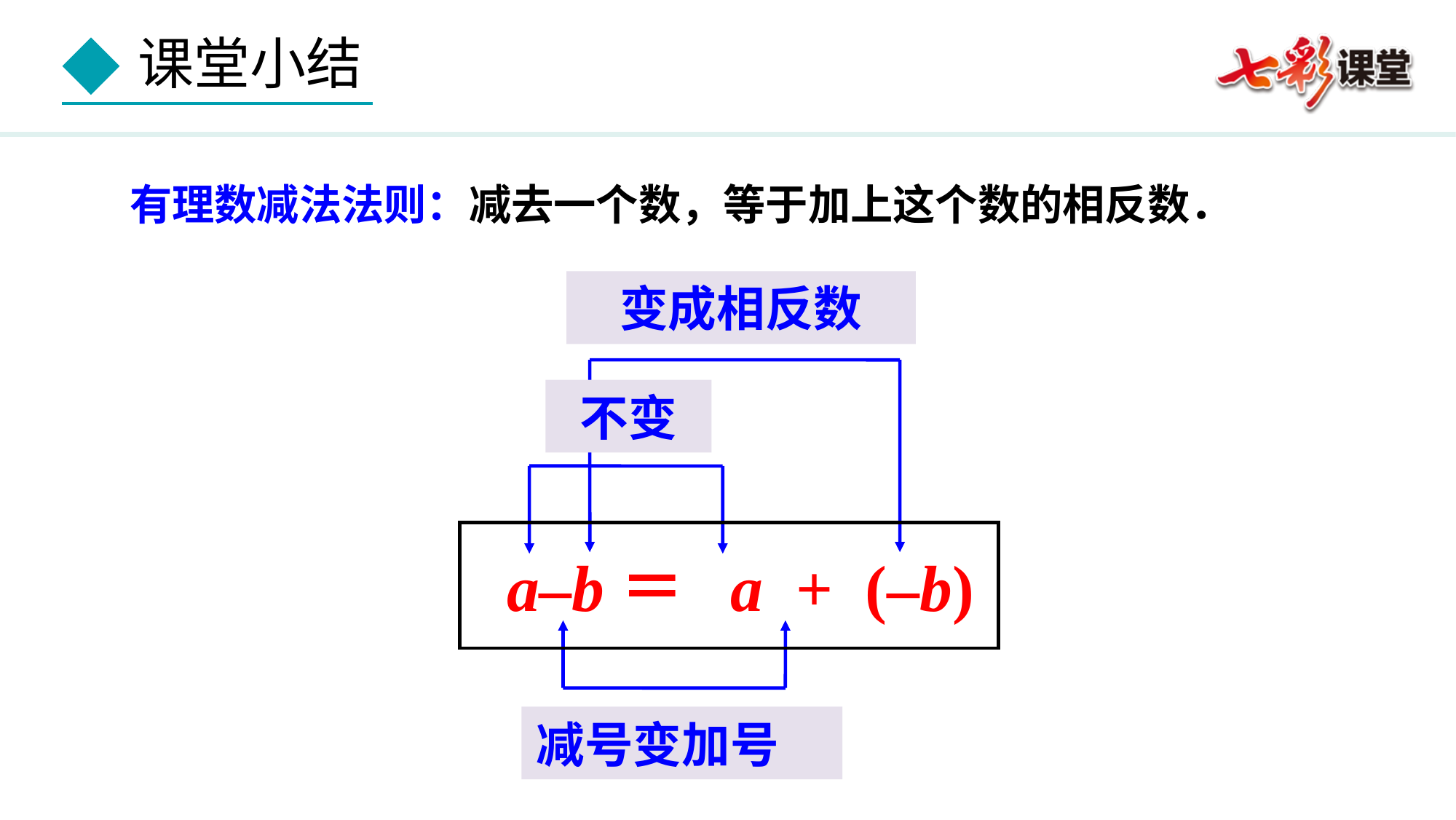

有理数减法法则：减去一个数，等于加上这个数的相反数．
变成相反数

不变

a–b＝  a  +  (–b)

减号变加号